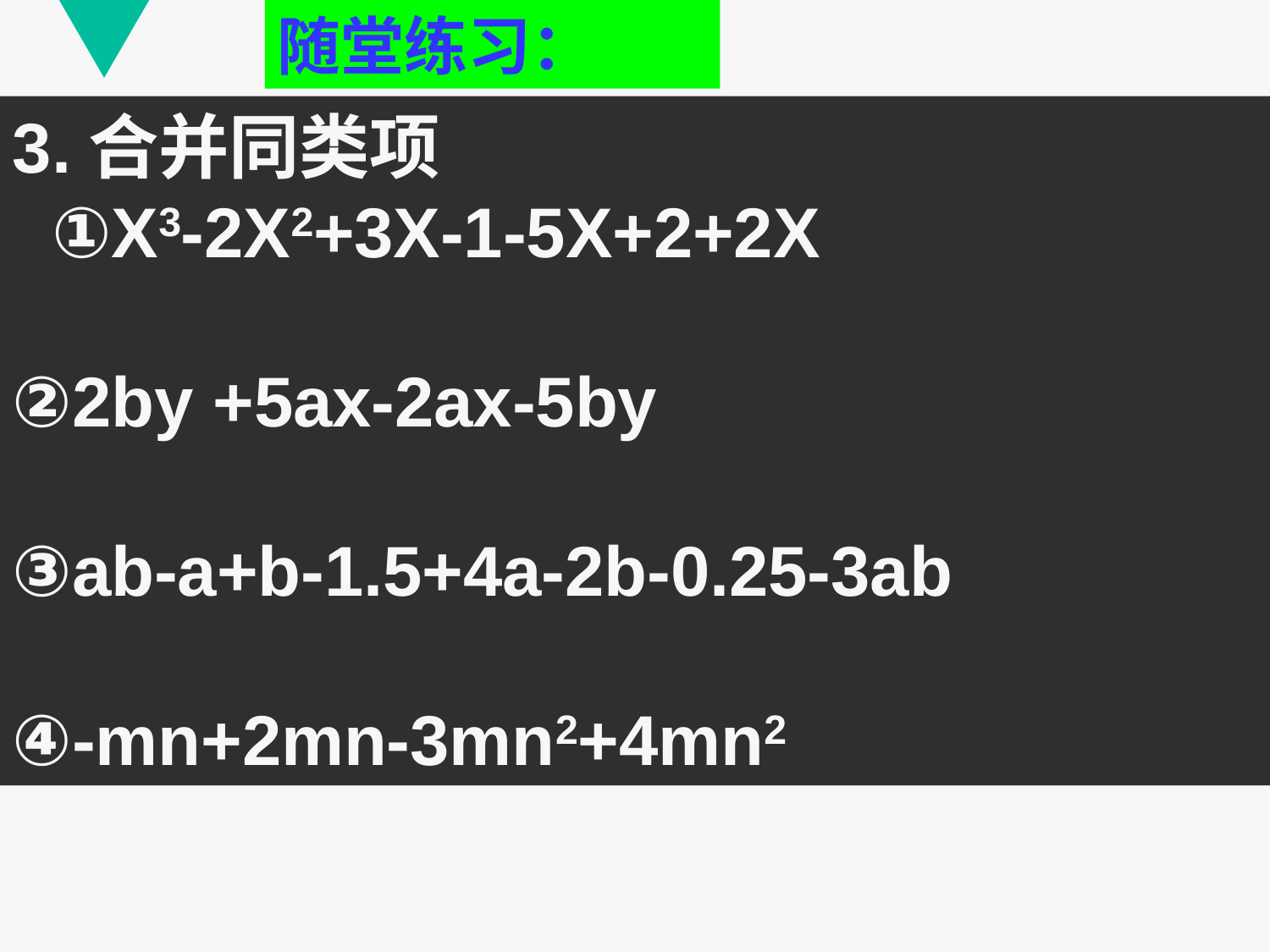

随堂练习：
#
3.合并同类项
  ①X3-2X2+3X-1-5X+2+2X

②2by +5ax-2ax-5by

③ab-a+b-1.5+4a-2b-0.25-3ab

④-mn+2mn-3mn2+4mn2